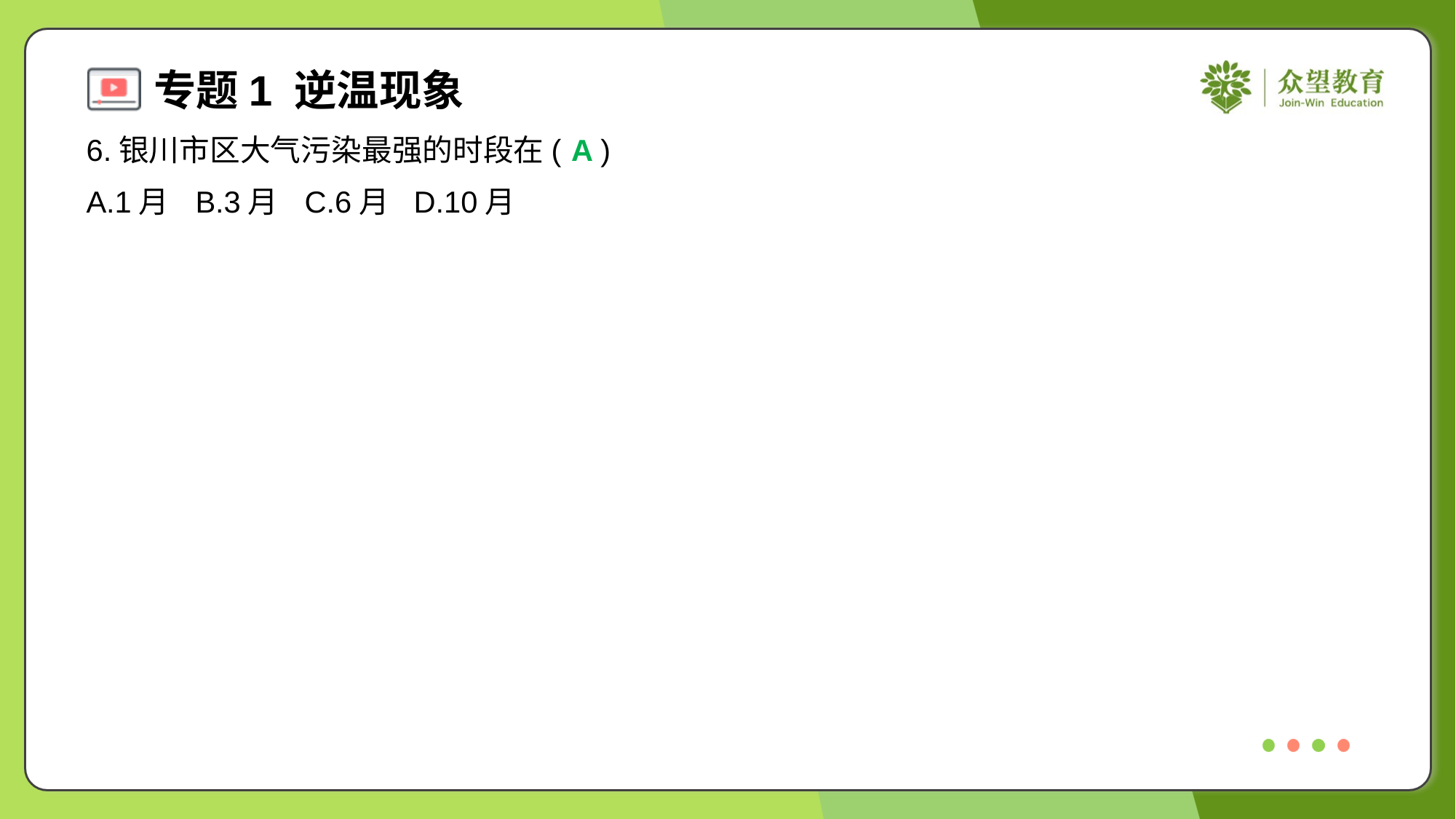

6.银川市区大气污染最强的时段在(     )
A
A.1月	B.3月	C.6月	D.10月